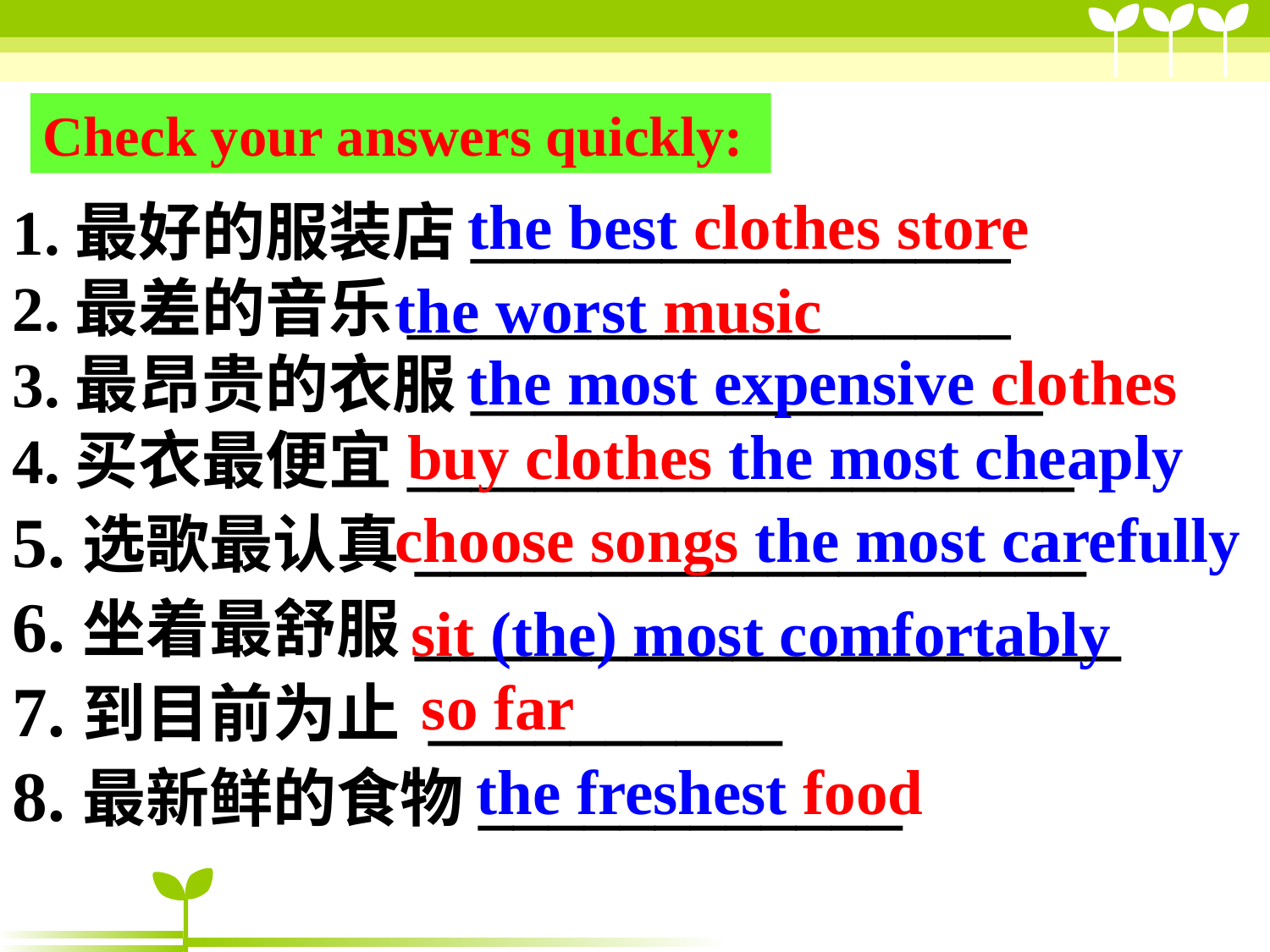

Check your answers quickly:
the best clothes store
1.最好的服装店_________________
2.最差的音乐___________________
3.最昂贵的衣服__________________
4.买衣最便宜_____________________
5.选歌最认真___________________
6.坐着最舒服____________________
7.到目前为止 __________
8.最新鲜的食物____________

the worst music
the most expensive clothes
buy clothes the most cheaply
choose songs the most carefully
sit (the) most comfortably
so far
the freshest food